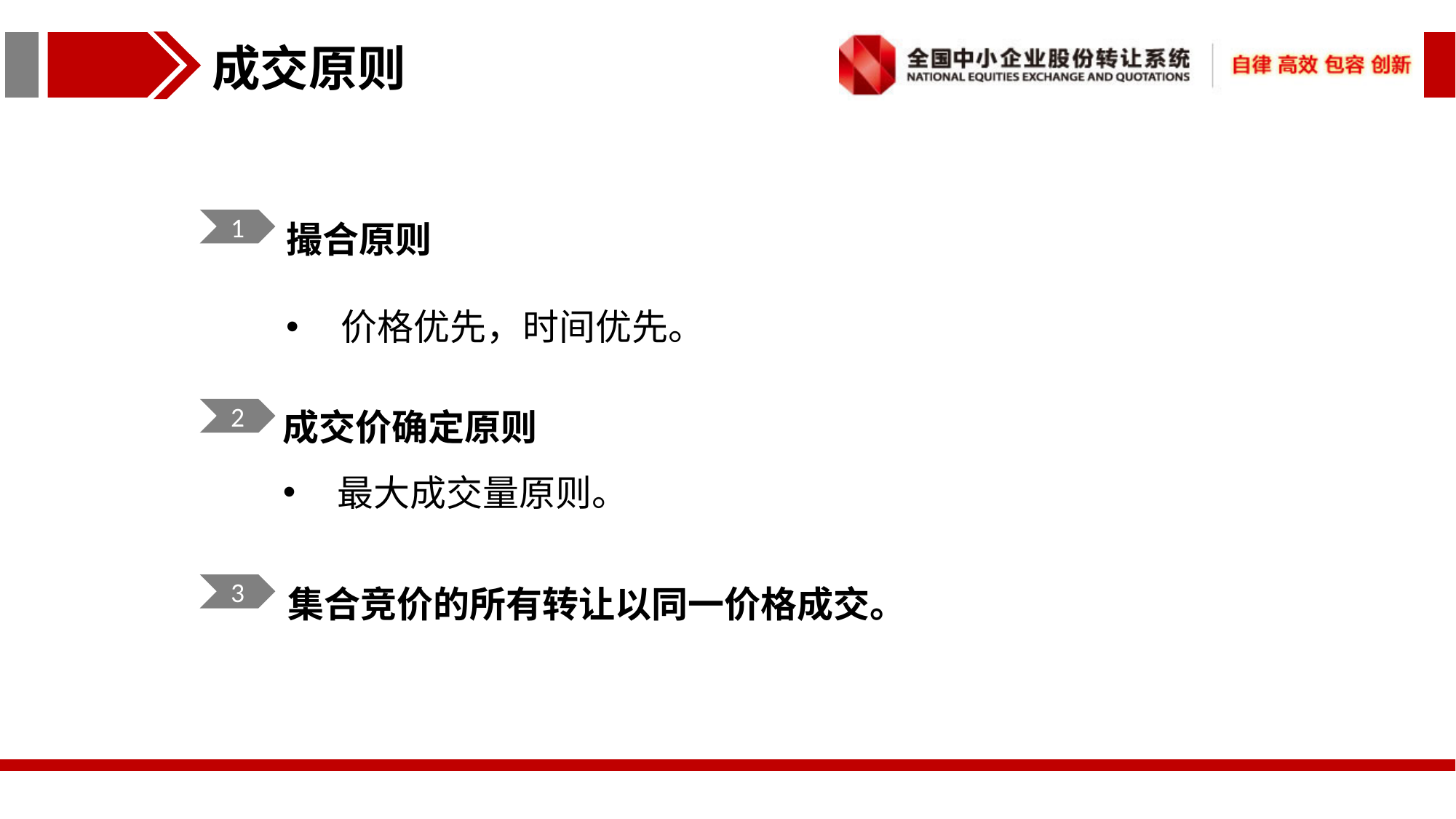

成交原则
撮合原则
价格优先，时间优先。
1
成交价确定原则
最大成交量原则。
2
集合竞价的所有转让以同一价格成交。
3
29